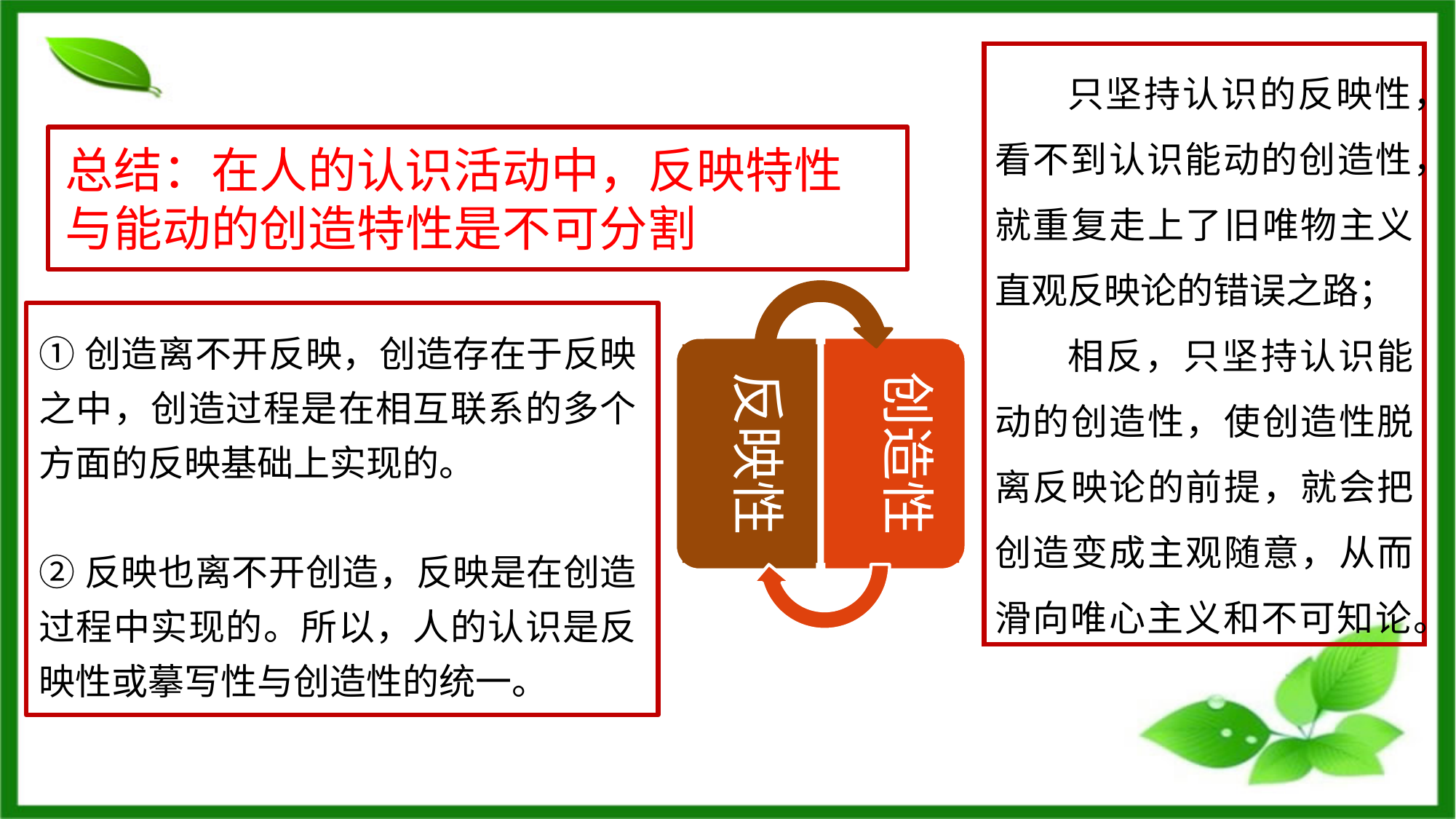

只坚持认识的反映性，看不到认识能动的创造性，就重复走上了旧唯物主义直观反映论的错误之路；
相反，只坚持认识能动的创造性，使创造性脱离反映论的前提，就会把创造变成主观随意，从而滑向唯心主义和不可知论。
总结：在人的认识活动中，反映特性与能动的创造特性是不可分割

①创造离不开反映，创造存在于反映之中，创造过程是在相互联系的多个方面的反映基础上实现的。

②反映也离不开创造，反映是在创造过程中实现的。所以，人的认识是反映性或摹写性与创造性的统一。
反映性

创造性